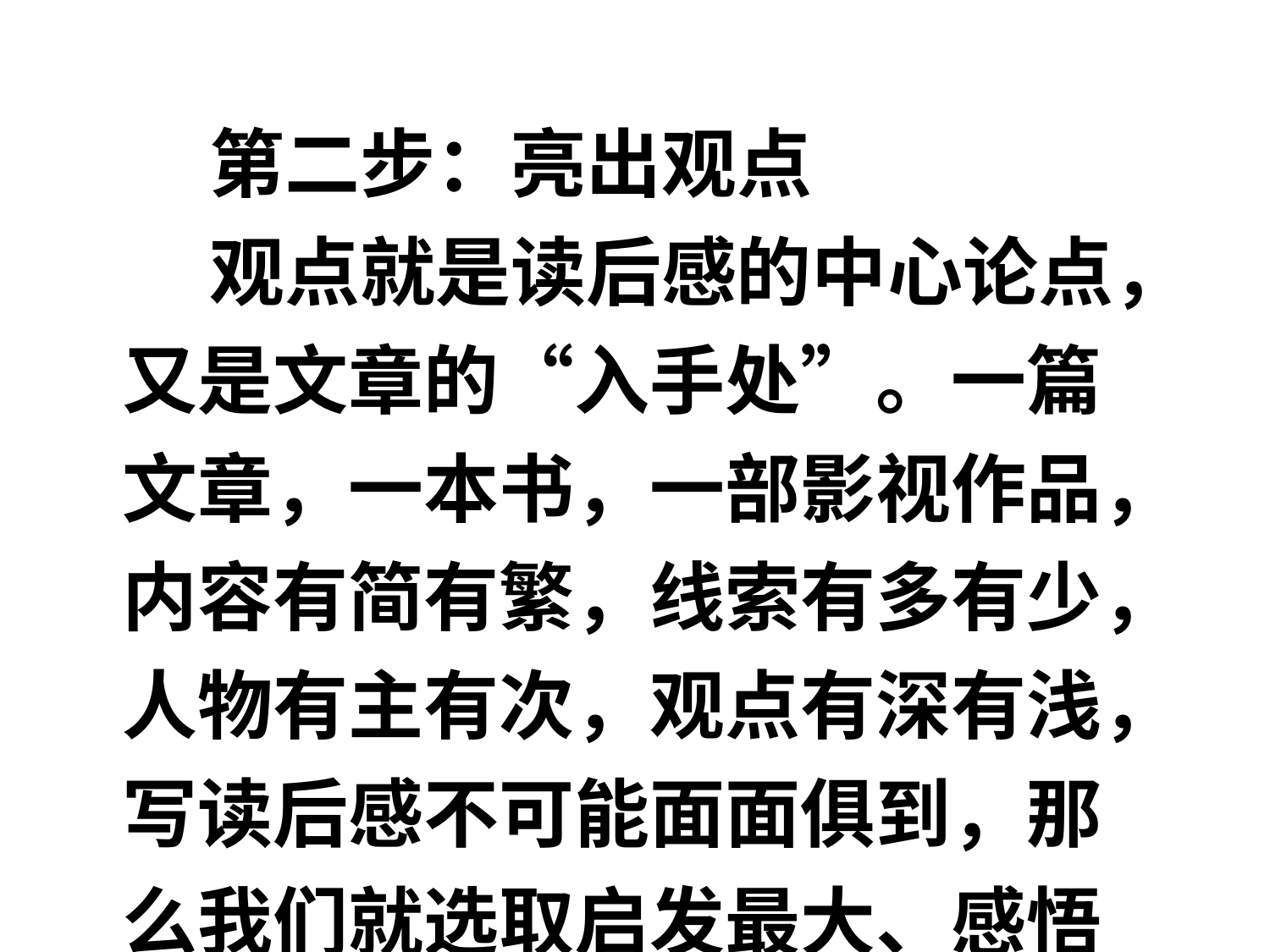

第二步：亮出观点
    观点就是读后感的中心论点，又是文章的“入手处”。一篇文章，一本书，一部影视作品，内容有简有繁，线索有多有少，人物有主有次，观点有深有浅，写读后感不可能面面俱到，那么我们就选取启发最大、感悟最深的那一点来阐述。